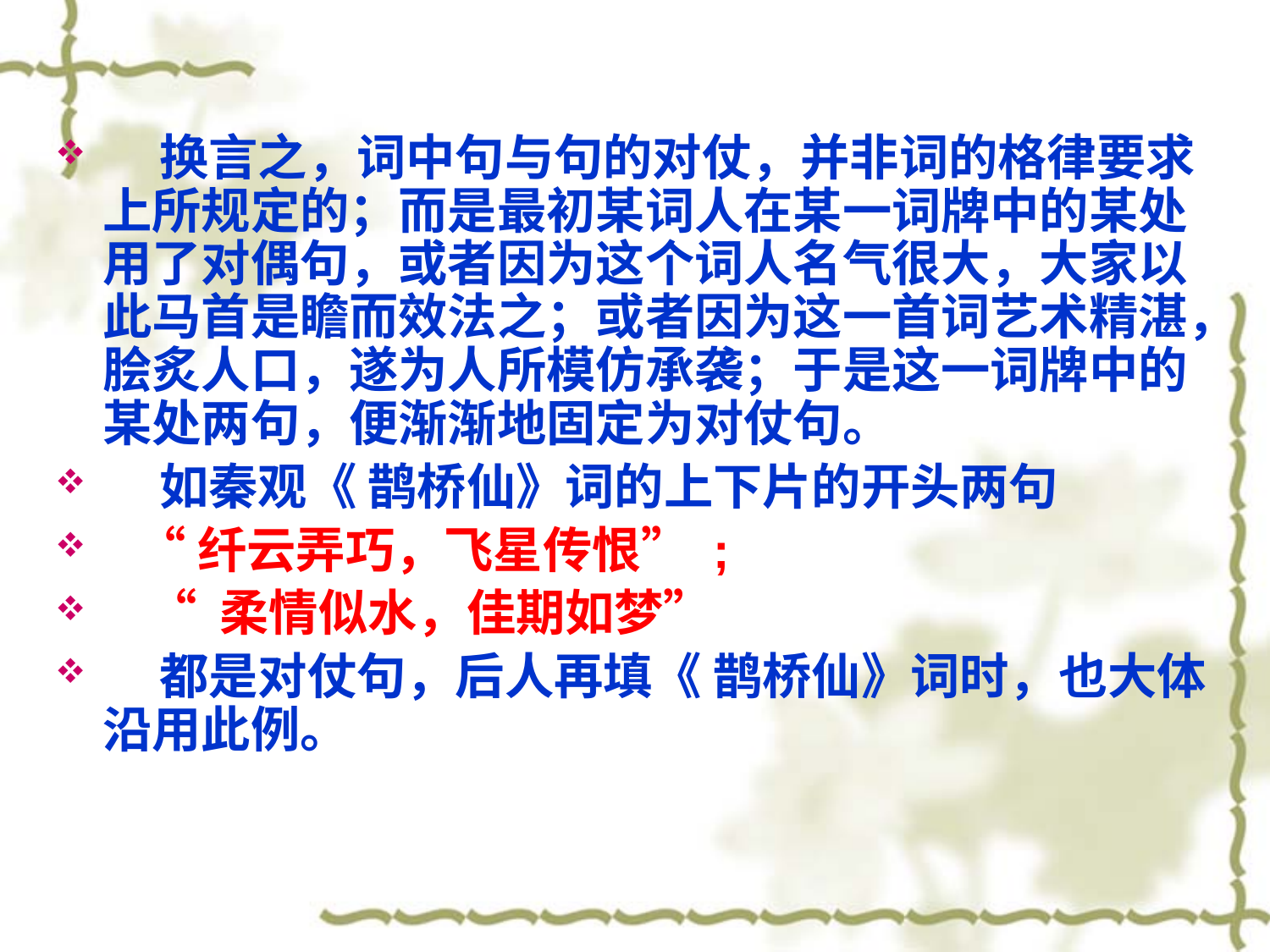

#
    换言之，词中句与句的对仗，并非词的格律要求上所规定的；而是最初某词人在某一词牌中的某处用了对偶句，或者因为这个词人名气很大，大家以此马首是瞻而效法之；或者因为这一首词艺术精湛，脍炙人口，遂为人所模仿承袭；于是这一词牌中的某处两句，便渐渐地固定为对仗句。
    如秦观《 鹊桥仙》词的上下片的开头两句
   “纤云弄巧，飞星传恨” ;
    “ 柔情似水，佳期如梦”
    都是对仗句，后人再填《 鹊桥仙》词时，也大体沿用此例。